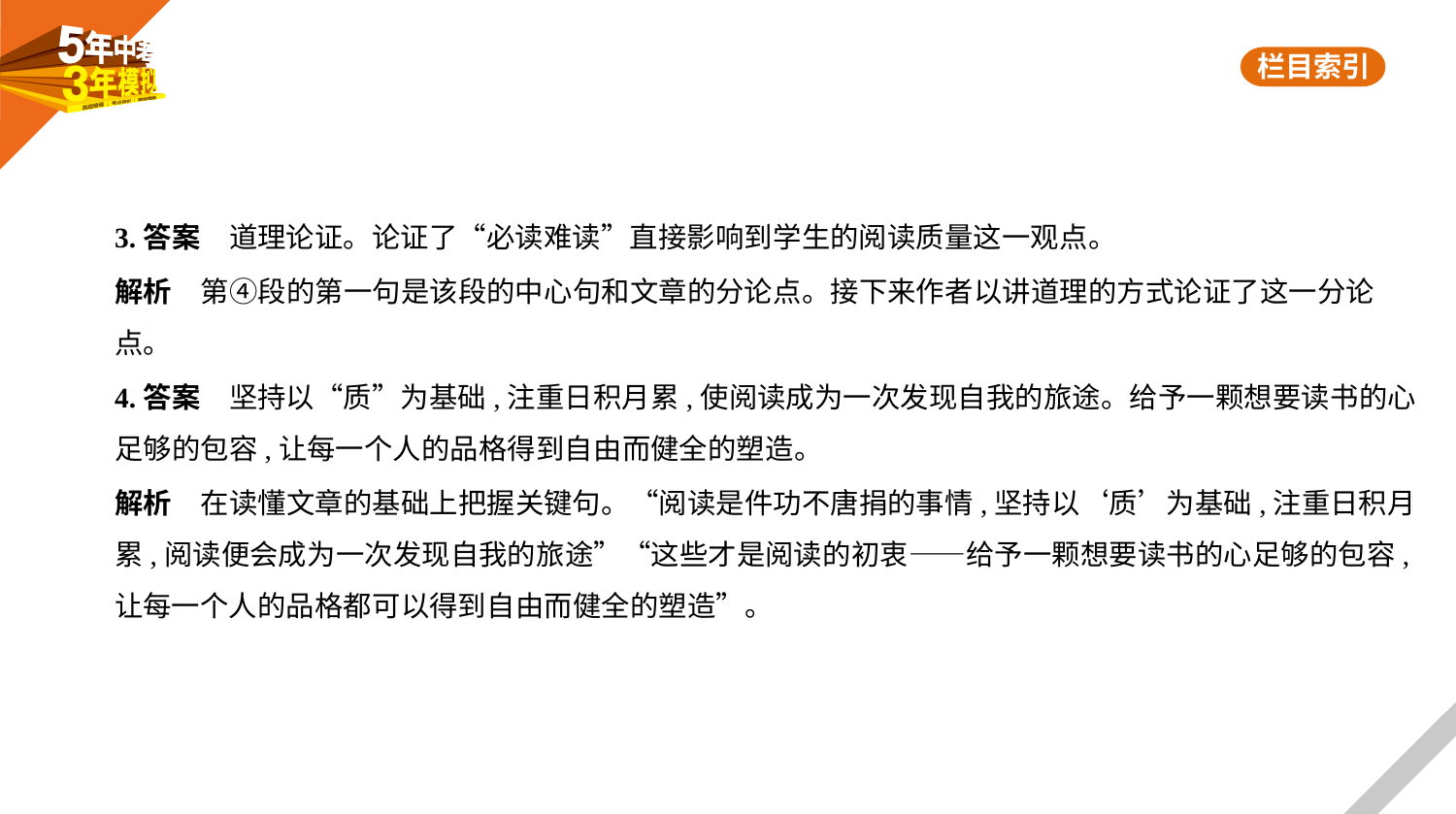

3.答案　道理论证。论证了“必读难读”直接影响到学生的阅读质量这一观点。
解析　第④段的第一句是该段的中心句和文章的分论点。接下来作者以讲道理的方式论证了这一分论
点。
4.答案　坚持以“质”为基础,注重日积月累,使阅读成为一次发现自我的旅途。给予一颗想要读书的心
足够的包容,让每一个人的品格得到自由而健全的塑造。
解析　在读懂文章的基础上把握关键句。“阅读是件功不唐捐的事情,坚持以‘质’为基础,注重日积月
累,阅读便会成为一次发现自我的旅途”“这些才是阅读的初衷——给予一颗想要读书的心足够的包容,
让每一个人的品格都可以得到自由而健全的塑造”。